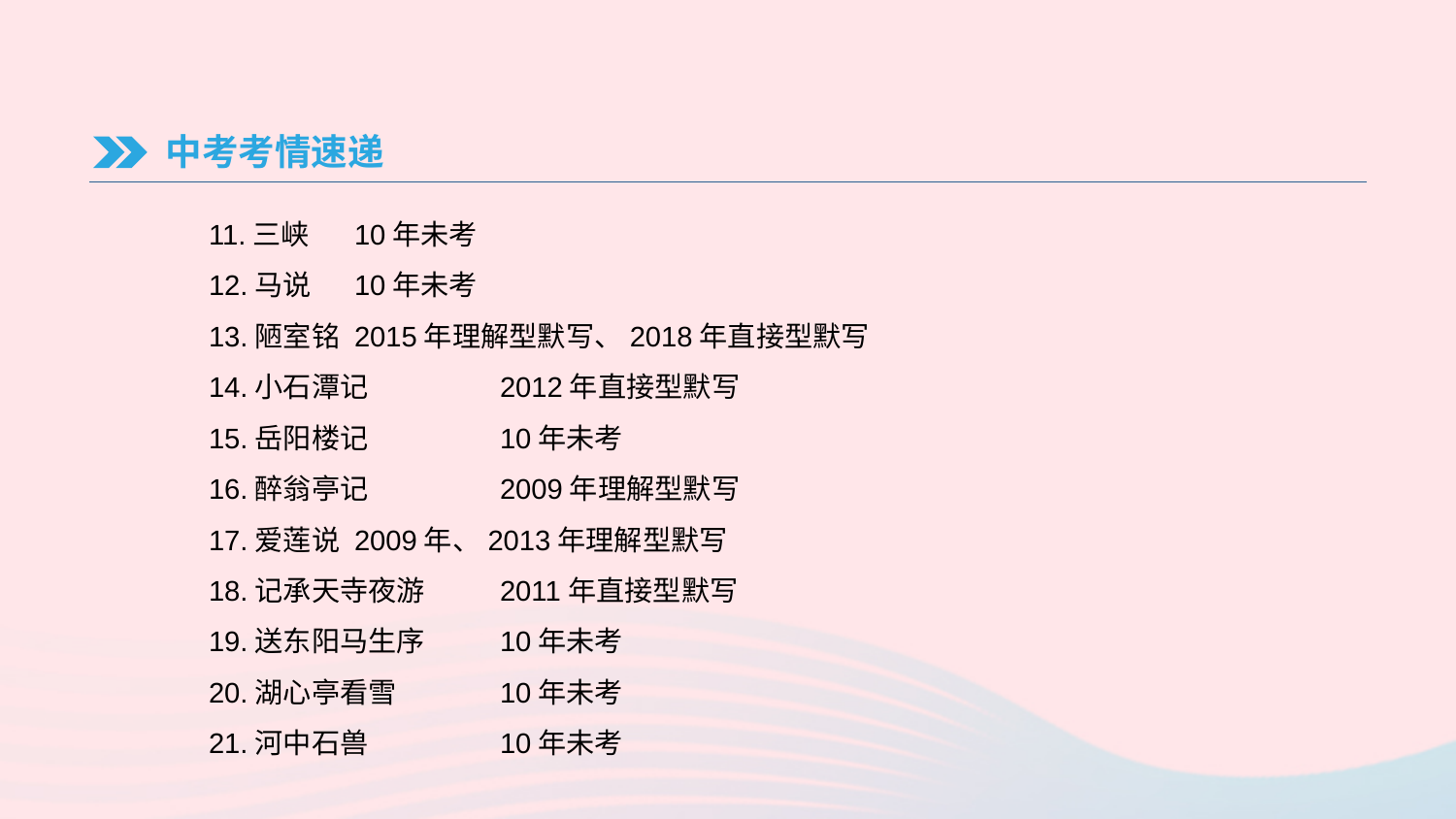

中考考情速递

11.三峡	10年未考
12.马说	10年未考
13.陋室铭	2015年理解型默写、2018年直接型默写
14.小石潭记	2012年直接型默写
15.岳阳楼记	10年未考
16.醉翁亭记	2009年理解型默写
17.爱莲说	2009年、2013年理解型默写
18.记承天寺夜游	2011年直接型默写
19.送东阳马生序	10年未考
20.湖心亭看雪	10年未考
21.河中石兽	10年未考